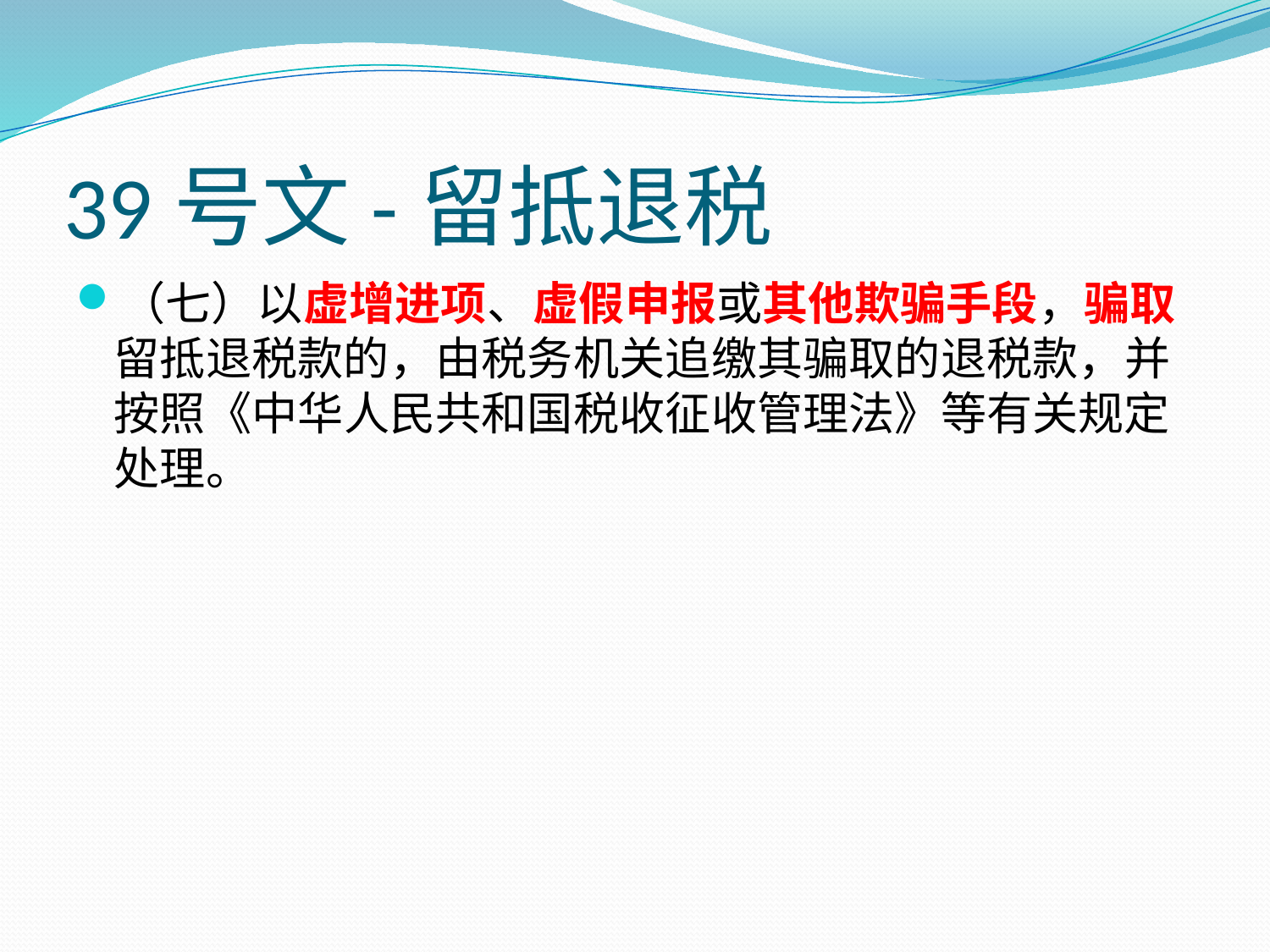

# 39号文-留抵退税
（七）以虚增进项、虚假申报或其他欺骗手段，骗取留抵退税款的，由税务机关追缴其骗取的退税款，并按照《中华人民共和国税收征收管理法》等有关规定处理。